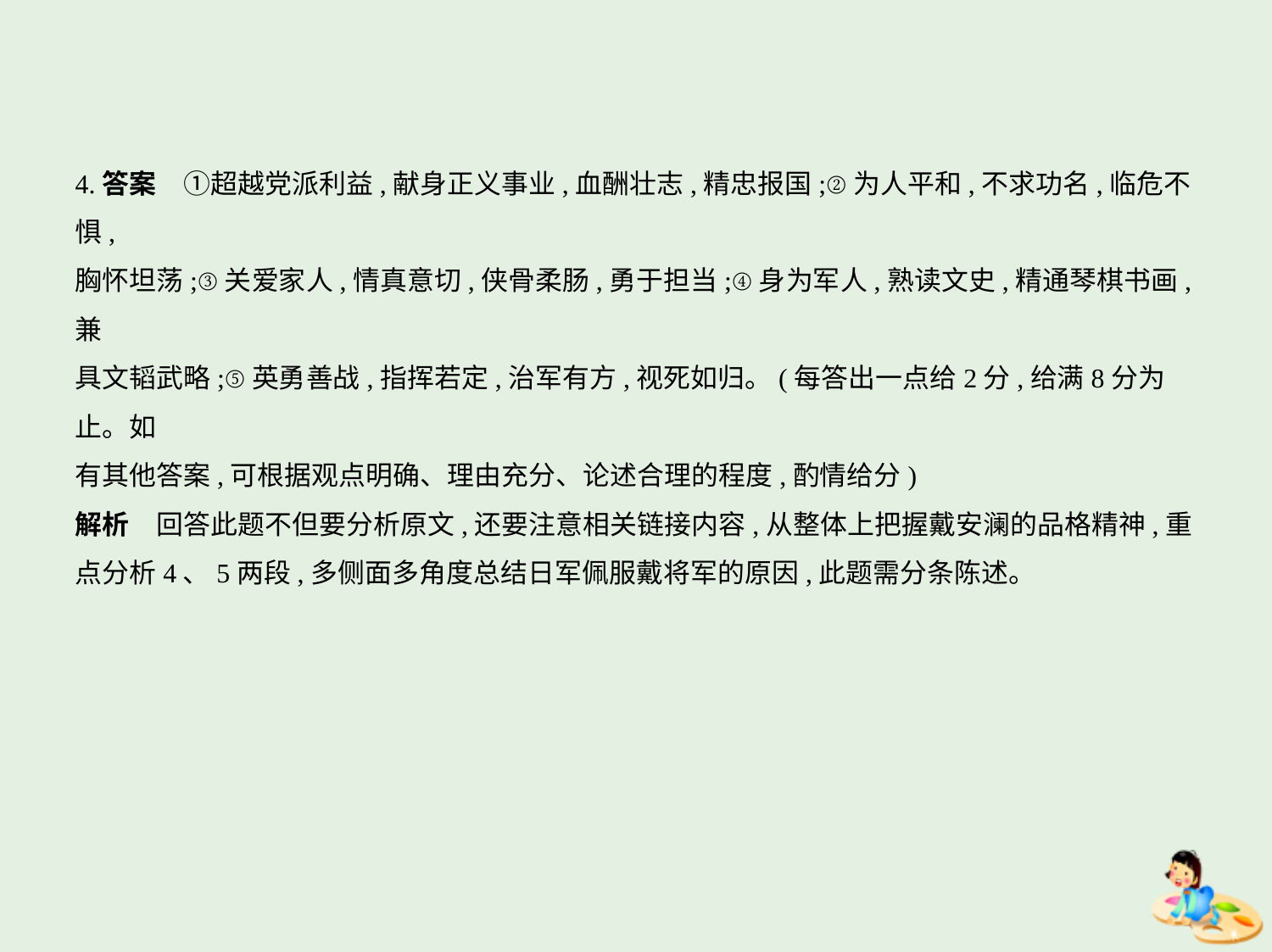

4.答案　①超越党派利益,献身正义事业,血酬壮志,精忠报国;②为人平和,不求功名,临危不惧,
胸怀坦荡;③关爱家人,情真意切,侠骨柔肠,勇于担当;④身为军人,熟读文史,精通琴棋书画,兼
具文韬武略;⑤英勇善战,指挥若定,治军有方,视死如归。(每答出一点给2分,给满8分为止。如
有其他答案,可根据观点明确、理由充分、论述合理的程度,酌情给分)
解析　回答此题不但要分析原文,还要注意相关链接内容,从整体上把握戴安澜的品格精神,重
点分析4、5两段,多侧面多角度总结日军佩服戴将军的原因,此题需分条陈述。